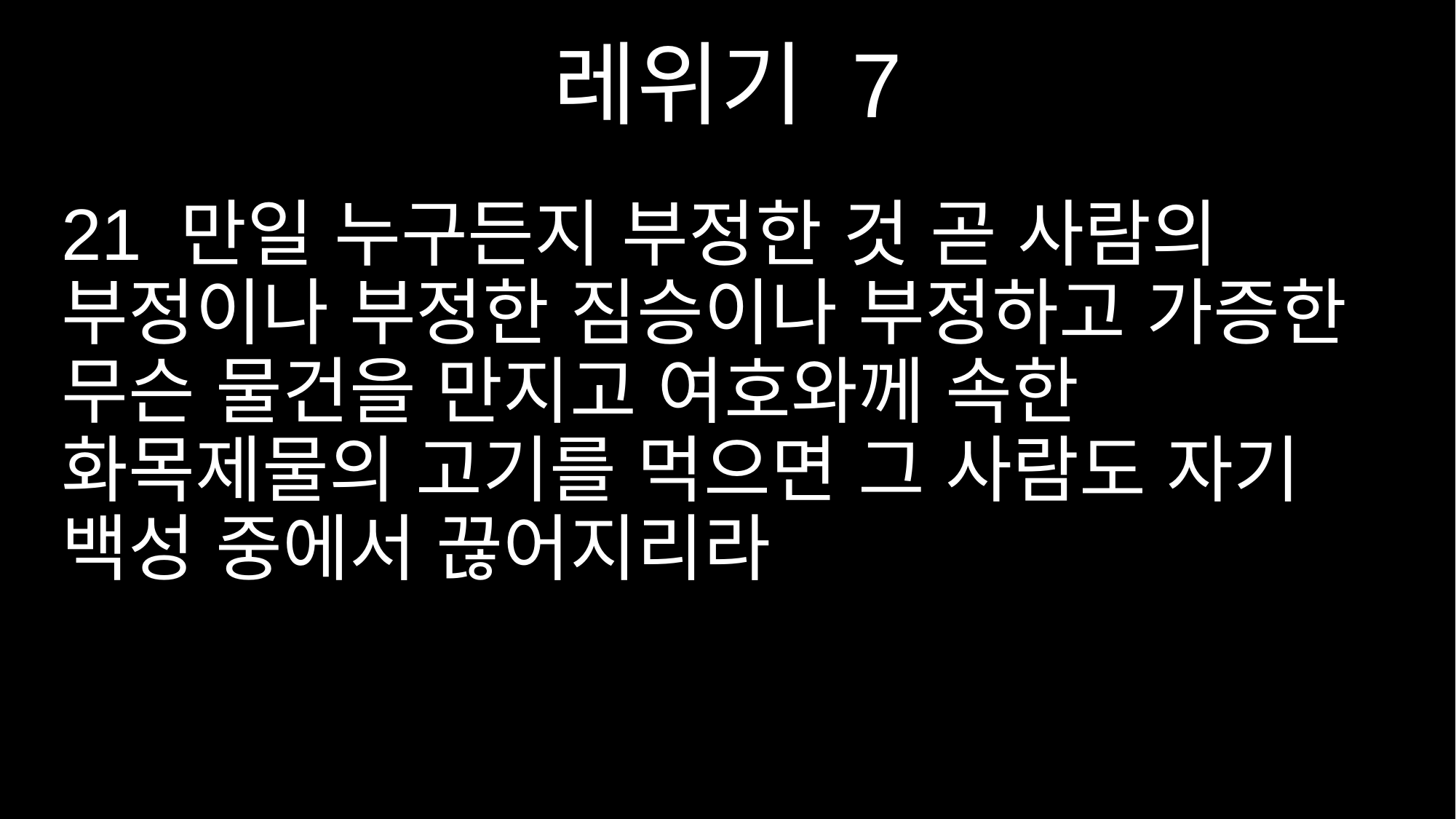

레위기 7
21 만일 누구든지 부정한 것 곧 사람의 부정이나 부정한 짐승이나 부정하고 가증한 무슨 물건을 만지고 여호와께 속한 화목제물의 고기를 먹으면 그 사람도 자기 백성 중에서 끊어지리라